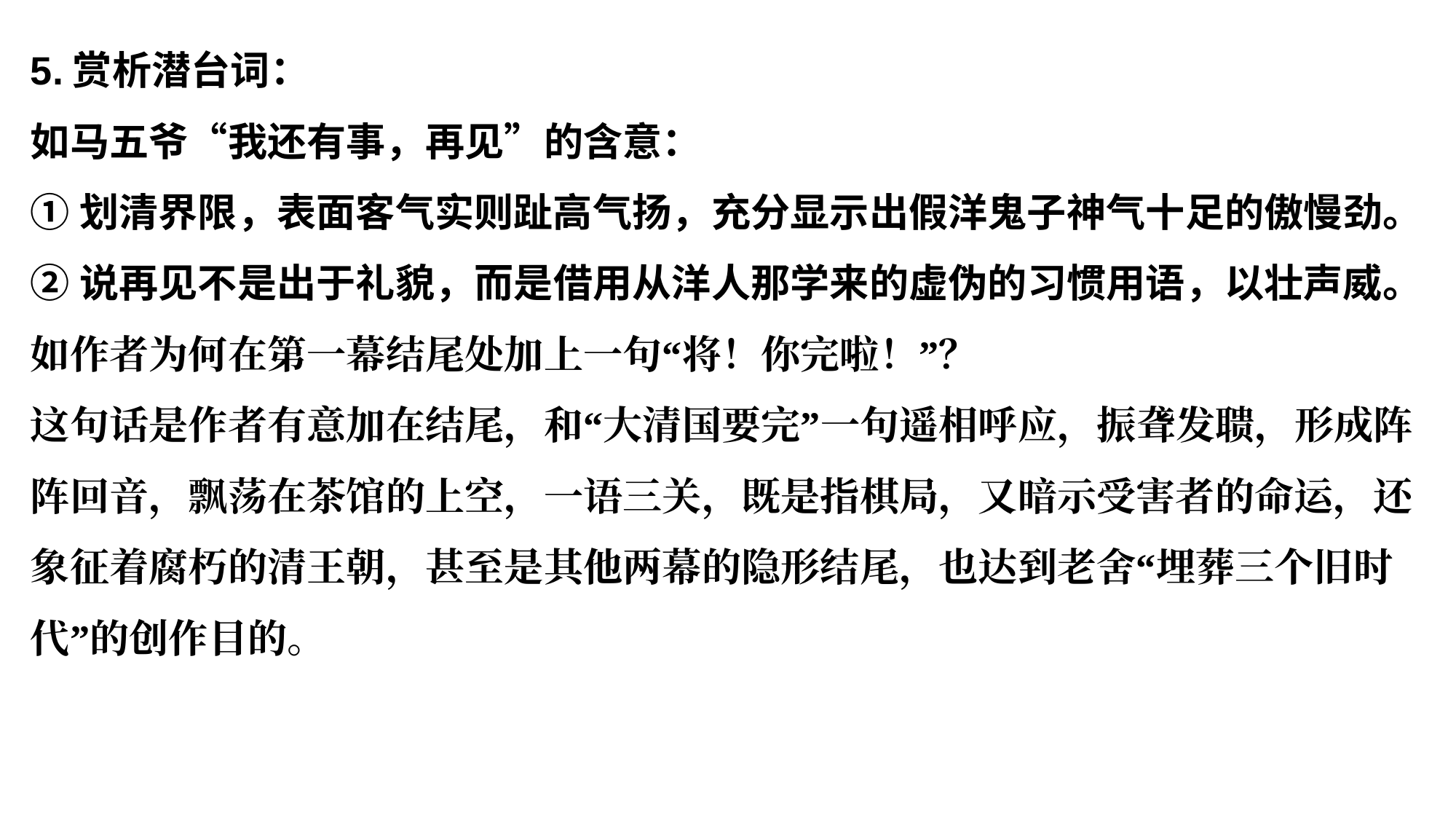

5.赏析潜台词：
如马五爷“我还有事，再见”的含意：
①划清界限，表面客气实则趾高气扬，充分显示出假洋鬼子神气十足的傲慢劲。
②说再见不是出于礼貌，而是借用从洋人那学来的虚伪的习惯用语，以壮声威。
如作者为何在第一幕结尾处加上一句“将！你完啦！”？
这句话是作者有意加在结尾，和“大清国要完”一句遥相呼应，振聋发聩，形成阵阵回音，飘荡在茶馆的上空，一语三关，既是指棋局，又暗示受害者的命运，还象征着腐朽的清王朝，甚至是其他两幕的隐形结尾，也达到老舍“埋葬三个旧时代”的创作目的。